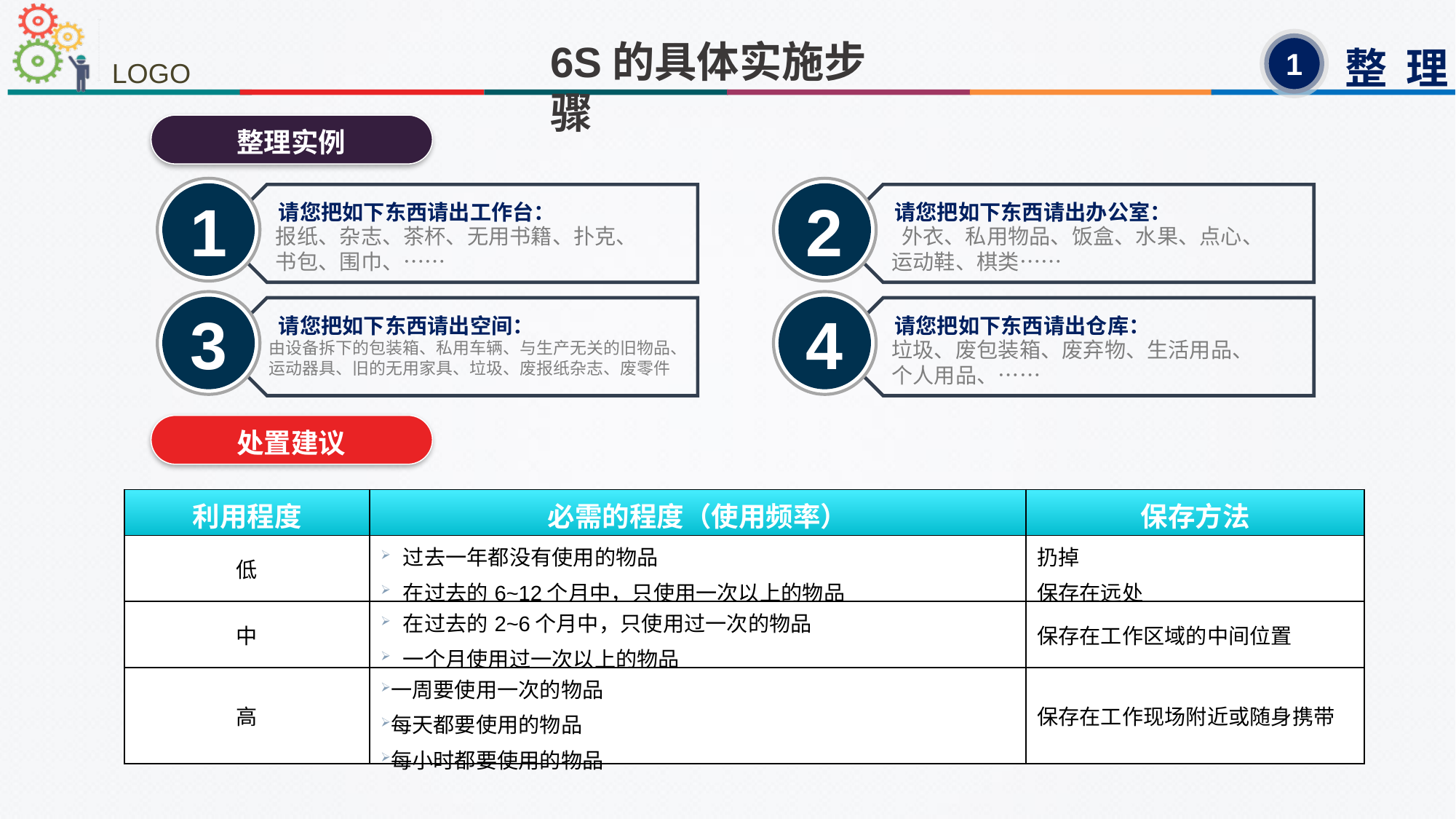

6S的具体实施步骤
整  理
1

整理实例

1

2

请您把如下东西请出工作台：
请您把如下东西请出办公室：
报纸、杂志、茶杯、无用书籍、扑克、书包、围巾、……
 外衣、私用物品、饭盒、水果、点心、运动鞋、棋类……

3

4

请您把如下东西请出空间：
请您把如下东西请出仓库：
垃圾、废包装箱、废弃物、生活用品、个人用品、……
由设备拆下的包装箱、私用车辆、与生产无关的旧物品、运动器具、旧的无用家具、垃圾、废报纸杂志、废零件

处置建议
| 利用程度 | 必需的程度（使用频率） | 保存方法 |
| --- | --- | --- |
| 低 | 过去一年都没有使用的物品 在过去的6~12个月中，只使用一次以上的物品 | 扔掉 保存在远处 |
| 中 | 在过去的2~6个月中，只使用过一次的物品 一个月使用过一次以上的物品 | 保存在工作区域的中间位置 |
| 高 | 一周要使用一次的物品 每天都要使用的物品 每小时都要使用的物品 | 保存在工作现场附近或随身携带 |